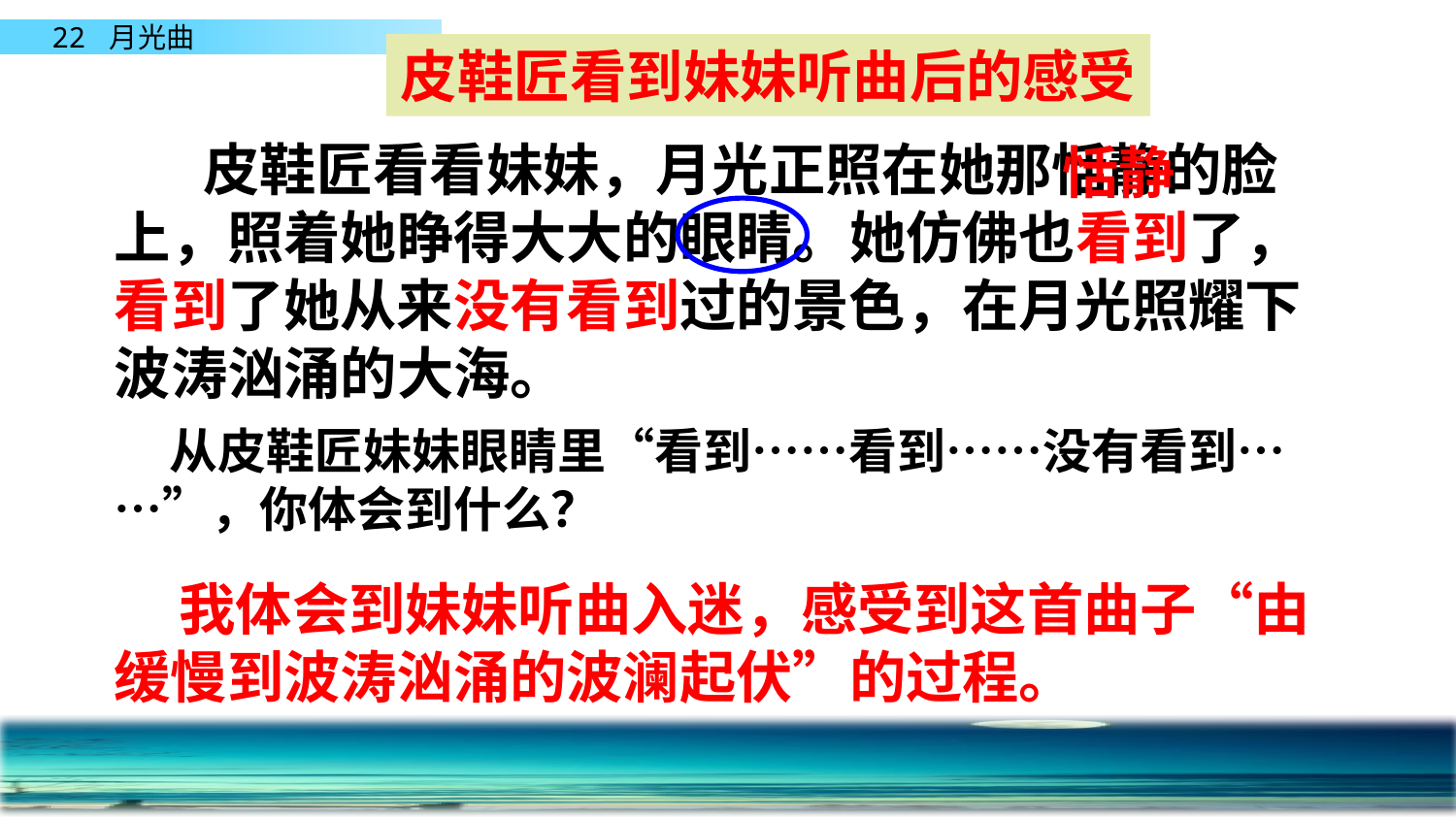

皮鞋匠看到妹妹听曲后的感受
      皮鞋匠看看妹妹，月光正照在她那恬静的脸上，照着她睁得大大的眼睛。她仿佛也看到了，看到了她从来没有看到过的景色，在月光照耀下波涛汹涌的大海。
恬静

    从皮鞋匠妹妹眼睛里“看到……看到……没有看到……”，你体会到什么？
    我体会到妹妹听曲入迷，感受到这首曲子“由缓慢到波涛汹涌的波澜起伏”的过程。